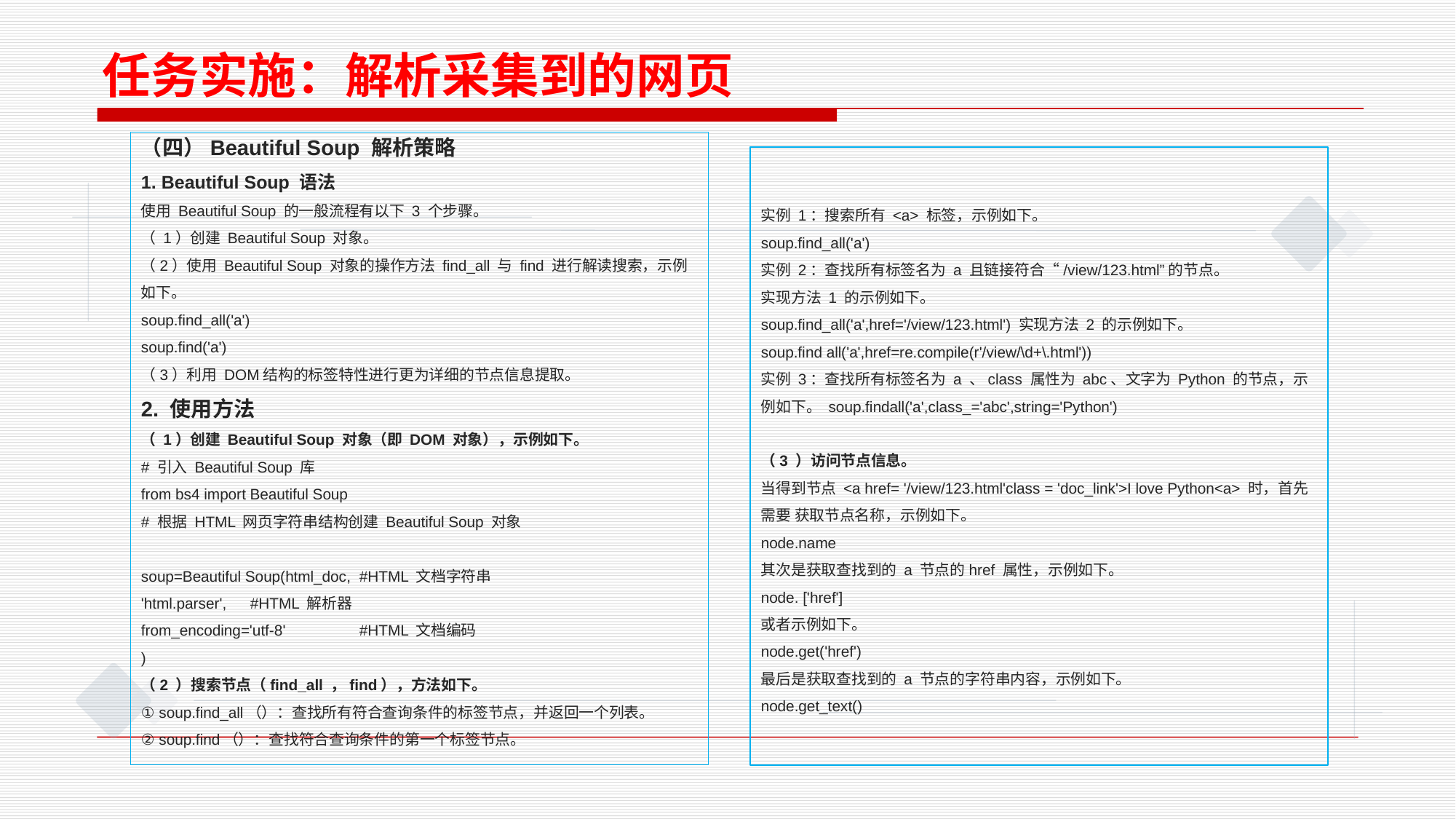

任务实施：解析采集到的网页
（四）Beautiful Soup 解析策略
1. Beautiful Soup 语法
使用 Beautiful Soup 的一般流程有以下 3 个步骤。
（ 1）创建 Beautiful Soup 对象。
（2）使用 Beautiful Soup 对象的操作方法 find_all 与 find 进行解读搜索，示例如下。
soup.ﬁnd_all('a')
soup.ﬁnd('a')
（3）利用 DOM结构的标签特性进行更为详细的节点信息提取。
2. 使用方法
（ 1）创建 Beautiful Soup 对象（即 DOM 对象），示例如下。
# 引入 Beautiful Soup 库
from bs4 import Beautiful Soup
# 根据 HTML 网页字符串结构创建 Beautiful Soup 对象

soup=Beautiful Soup(html_doc,	#HTML 文档字符串
'html.parser',	#HTML 解析器
from_encoding='utf-8'	#HTML 文档编码
)
（2 ）搜索节点（find_all ，find），方法如下。
① soup.find_all（）：查找所有符合查询条件的标签节点，并返回一个列表。
② soup.find（）：查找符合查询条件的第一个标签节点。

实例 1：搜索所有 <a> 标签，示例如下。
soup.ﬁnd_all('a')
实例 2：查找所有标签名为 a 且链接符合“/view/123.html”的节点。
实现方法 1 的示例如下。
soup.ﬁnd_all('a',href='/view/123.html') 实现方法 2 的示例如下。
soup.ﬁnd all('a',href=re.compile(r'/view/\d+\.html'))
实例 3：查找所有标签名为 a 、class 属性为 abc、文字为 Python 的节点，示例如下。 soup.ﬁndall('a',class_='abc',string='Python')

（3 ）访问节点信息。
当得到节点 <a href= '/view/123.html'class = 'doc_link'>I love Python<a> 时，首先需要 获取节点名称，示例如下。
node.name
其次是获取查找到的 a 节点的href 属性，示例如下。
node. ['href']
或者示例如下。
node.get('href')
最后是获取查找到的 a 节点的字符串内容，示例如下。
node.get_text()